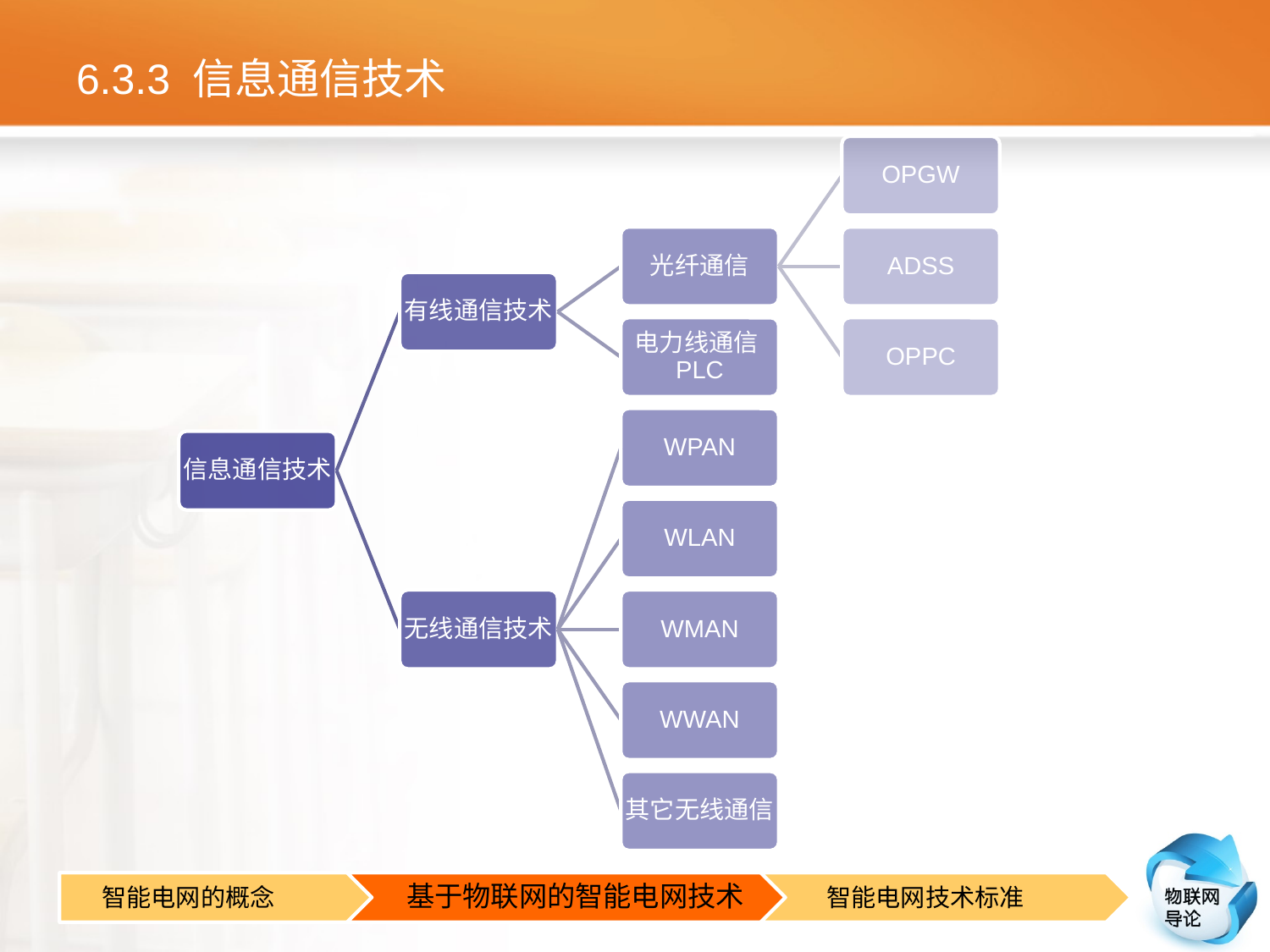

# 6.3.3 信息通信技术
信息通信技术

有线通信技术

光纤通信

OPGW

ADSS

OPPC

电力线通信PLC

无线通信技术

WPAN

WLAN

WMAN

WWAN

其它无线通信